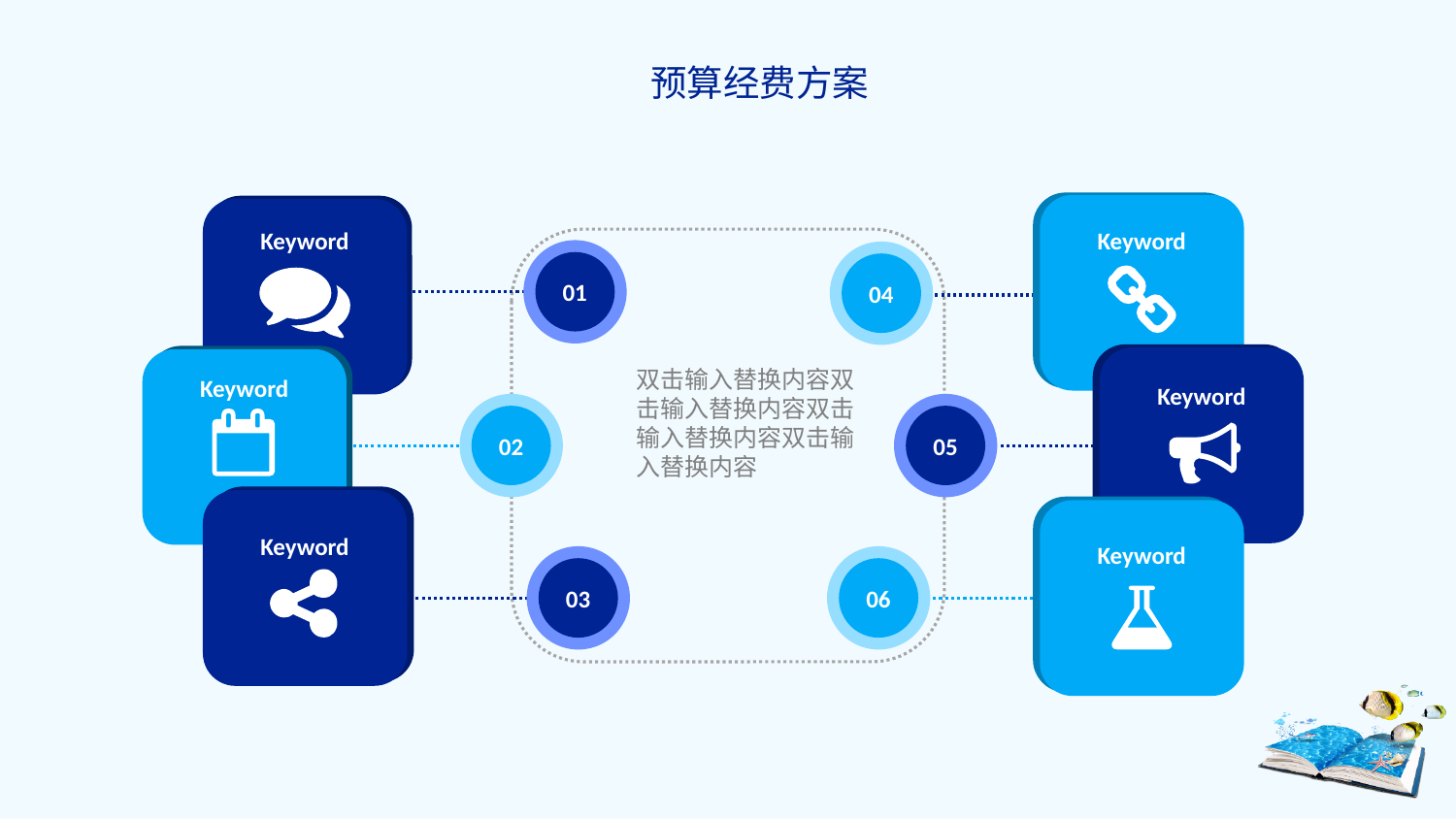

预算经费方案

Keyword
Keyword

01

04

双击输入替换内容双击输入替换内容双击输入替换内容双击输入替换内容
Keyword
Keyword

02

05

Keyword
Keyword

03

06